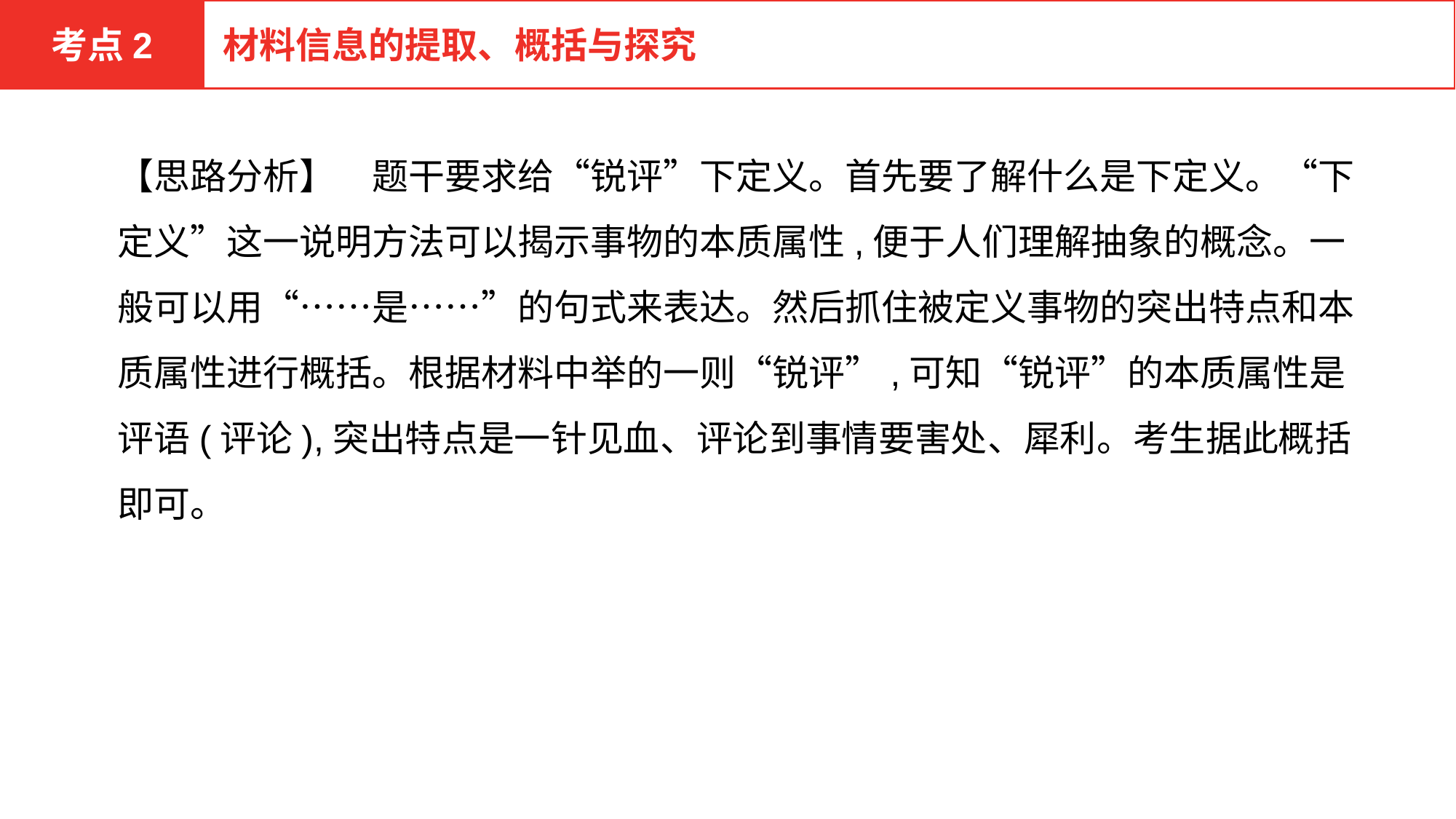

考点2
材料信息的提取、概括与探究
【思路分析】　题干要求给“锐评”下定义。首先要了解什么是下定义。“下定义”这一说明方法可以揭示事物的本质属性,便于人们理解抽象的概念。一般可以用“……是……”的句式来表达。然后抓住被定义事物的突出特点和本质属性进行概括。根据材料中举的一则“锐评”,可知“锐评”的本质属性是评语(评论),突出特点是一针见血、评论到事情要害处、犀利。考生据此概括即可。